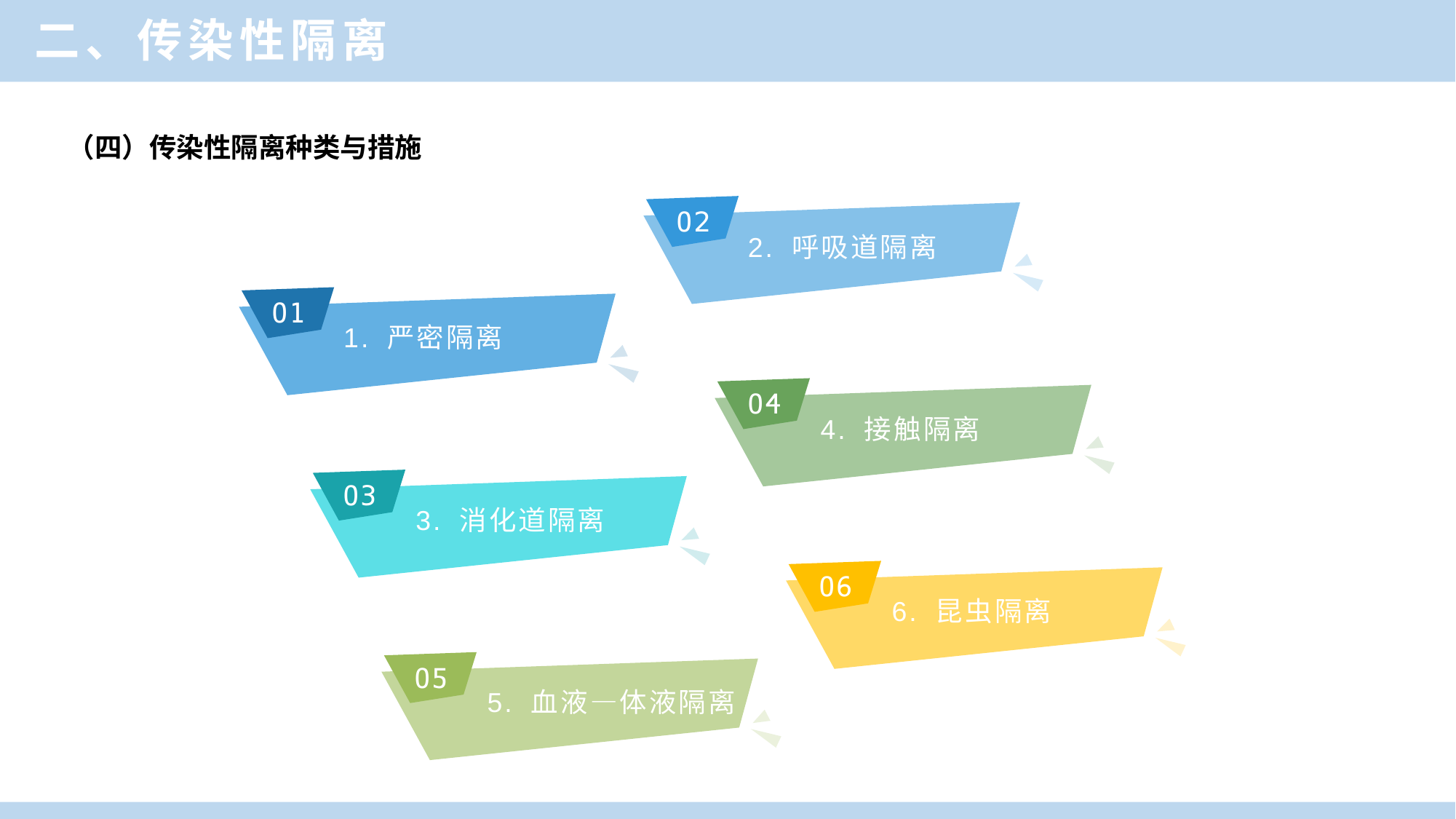

二、传染性隔离
（四）传染性隔离种类与措施

02

2. 呼吸道隔离

01

1. 严密隔离

04

4. 接触隔离

03

3. 消化道隔离

06

6. 昆虫隔离

05

5. 血液—体液隔离